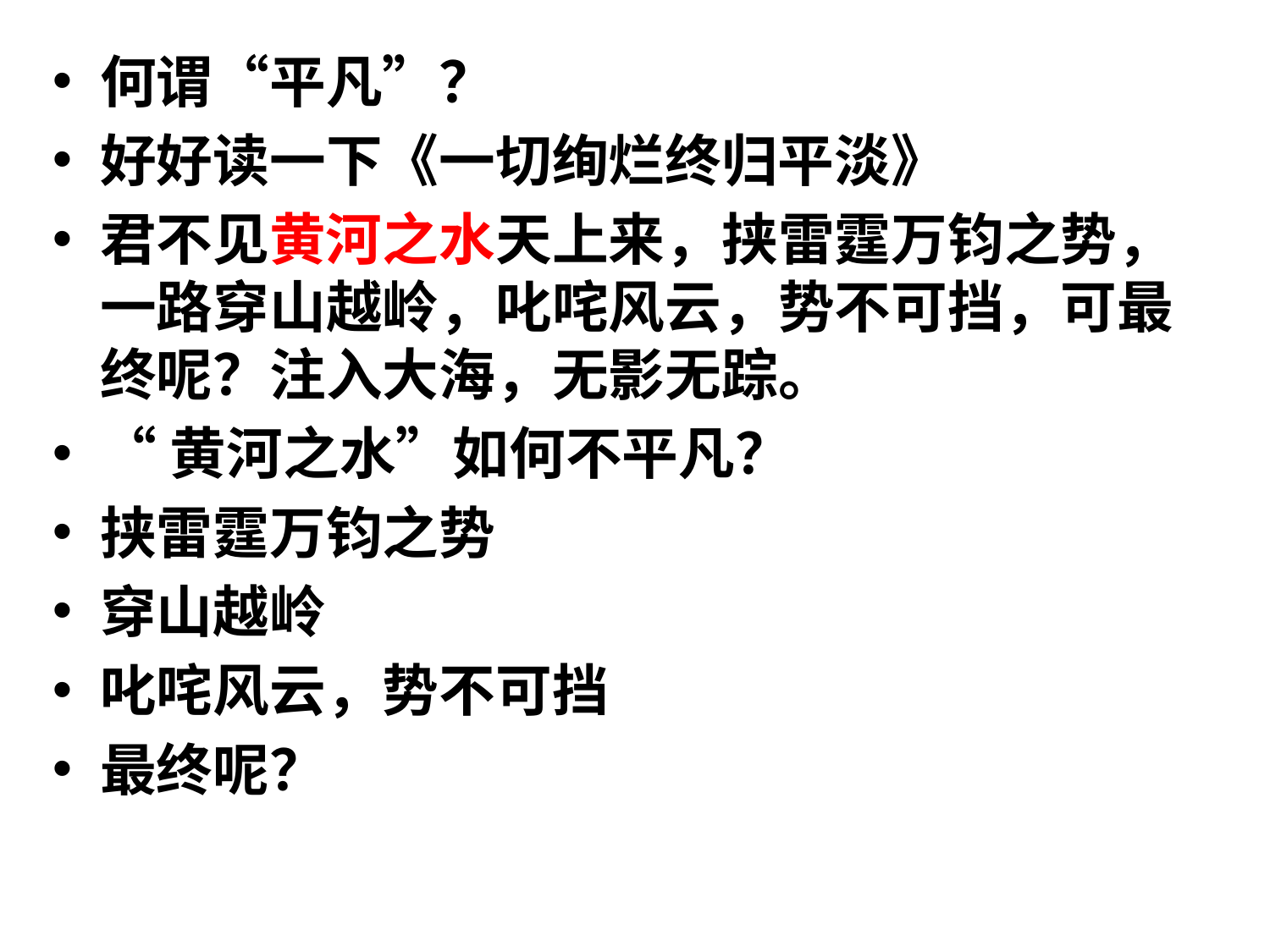

#
何谓“平凡”？
好好读一下《一切绚烂终归平淡》
君不见黄河之水天上来，挟雷霆万钧之势，一路穿山越岭，叱咤风云，势不可挡，可最终呢？注入大海，无影无踪。
“黄河之水”如何不平凡？
挟雷霆万钧之势
穿山越岭
叱咤风云，势不可挡
最终呢？